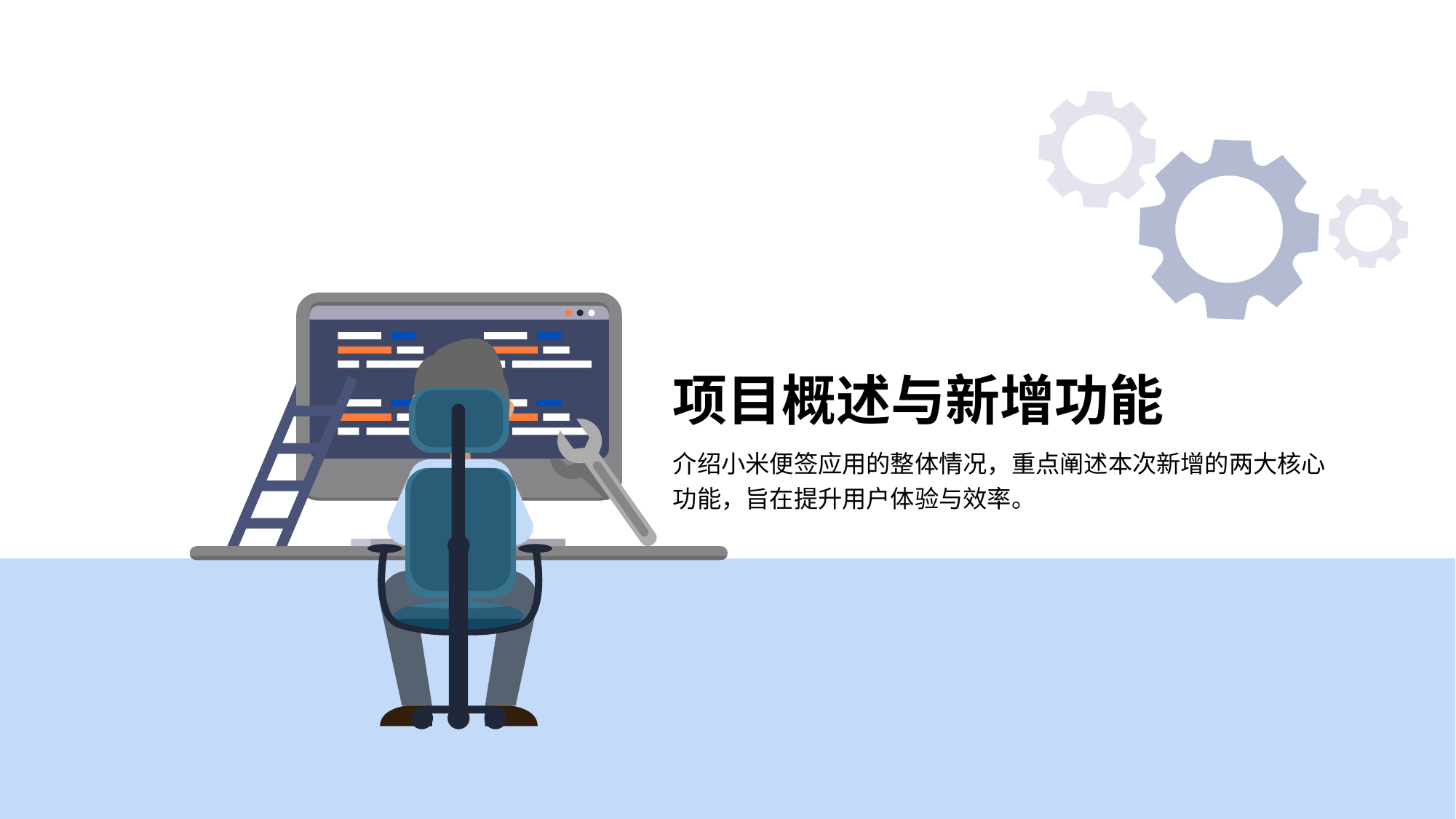

项目概述与新增功能
介绍小米便签应用的整体情况，重点阐述本次新增的两大核心功能，旨在提升用户体验与效率。